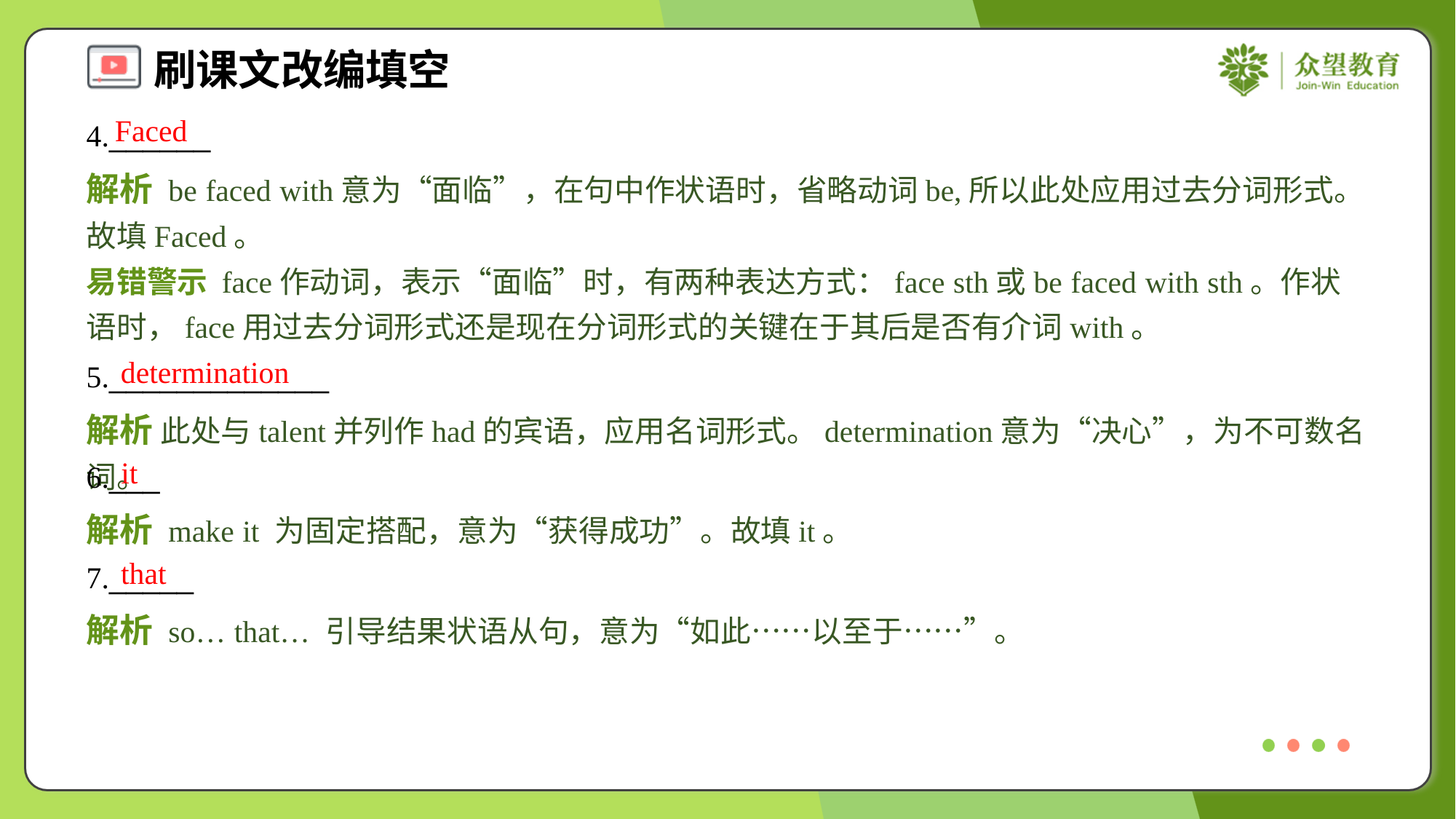

Faced
4.______
解析 be faced with意为“面临”，在句中作状语时，省略动词be,所以此处应用过去分词形式。故填Faced。
易错警示 face作动词，表示“面临”时，有两种表达方式：face sth或be faced with sth。作状语时，face用过去分词形式还是现在分词形式的关键在于其后是否有介词with。
determination
5._____________
解析 此处与talent并列作had的宾语，应用名词形式。determination意为“决心”，为不可数名词。
it
6.___
解析 make it 为固定搭配，意为“获得成功”。故填it。
that
7._____
解析 so… that… 引导结果状语从句，意为“如此……以至于……”。